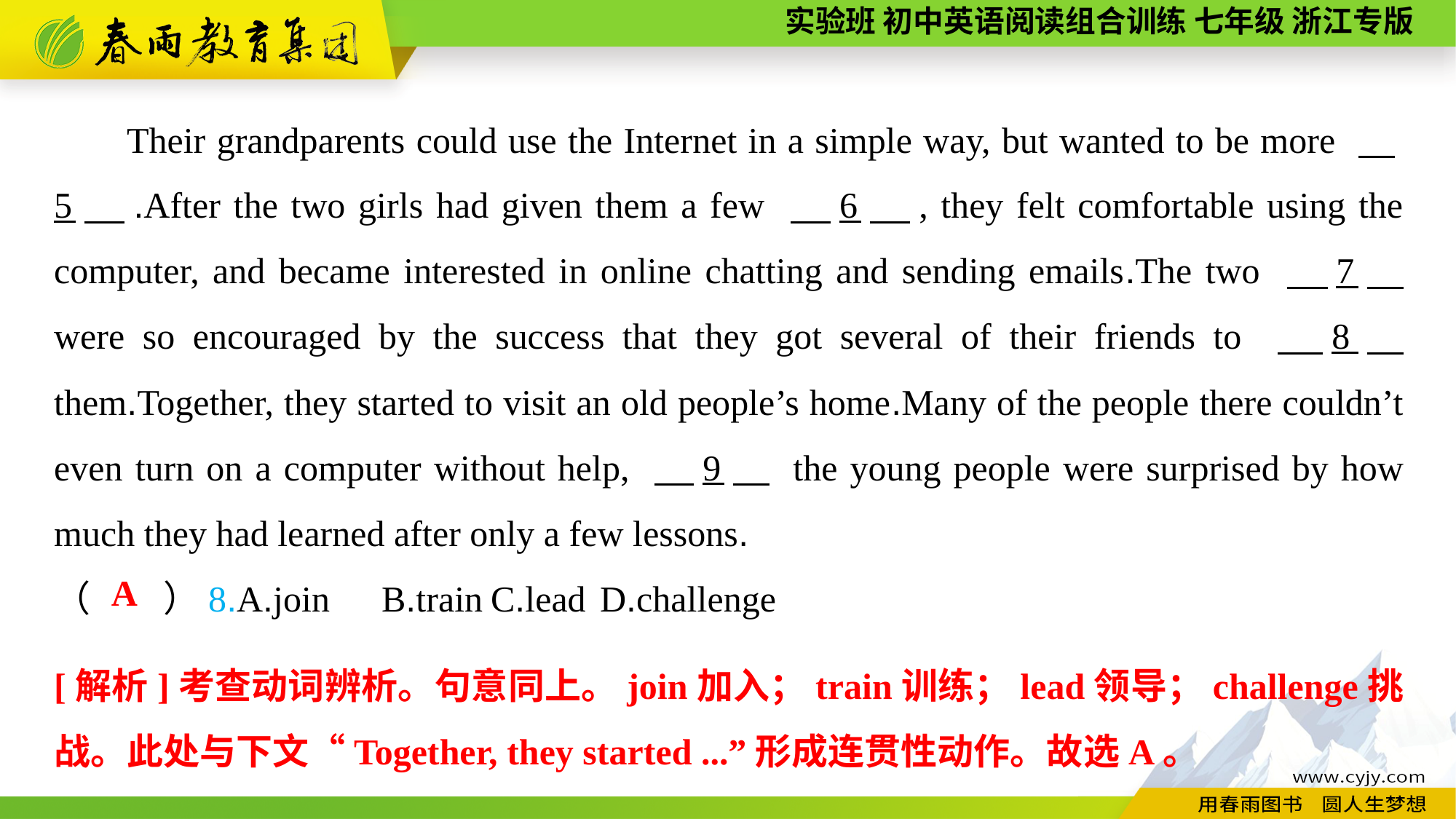

Their grandparents could use the Internet in a simple way, but wanted to be more 　5　.After the two girls had given them a few 　6　, they felt comfortable using the computer, and became interested in online chatting and sending emails.The two 　7　 were so encouraged by the success that they got several of their friends to 　8　 them.Together, they started to visit an old people’s home.Many of the people there couldn’t even turn on a computer without help, 　9　 the young people were surprised by how much they had learned after only a few lessons.
（　　）8.A.join	B.train	C.lead	D.challenge
A
[解析]考查动词辨析。句意同上。join加入；train训练；lead领导；challenge挑战。此处与下文“Together, they started ...”形成连贯性动作。故选A。